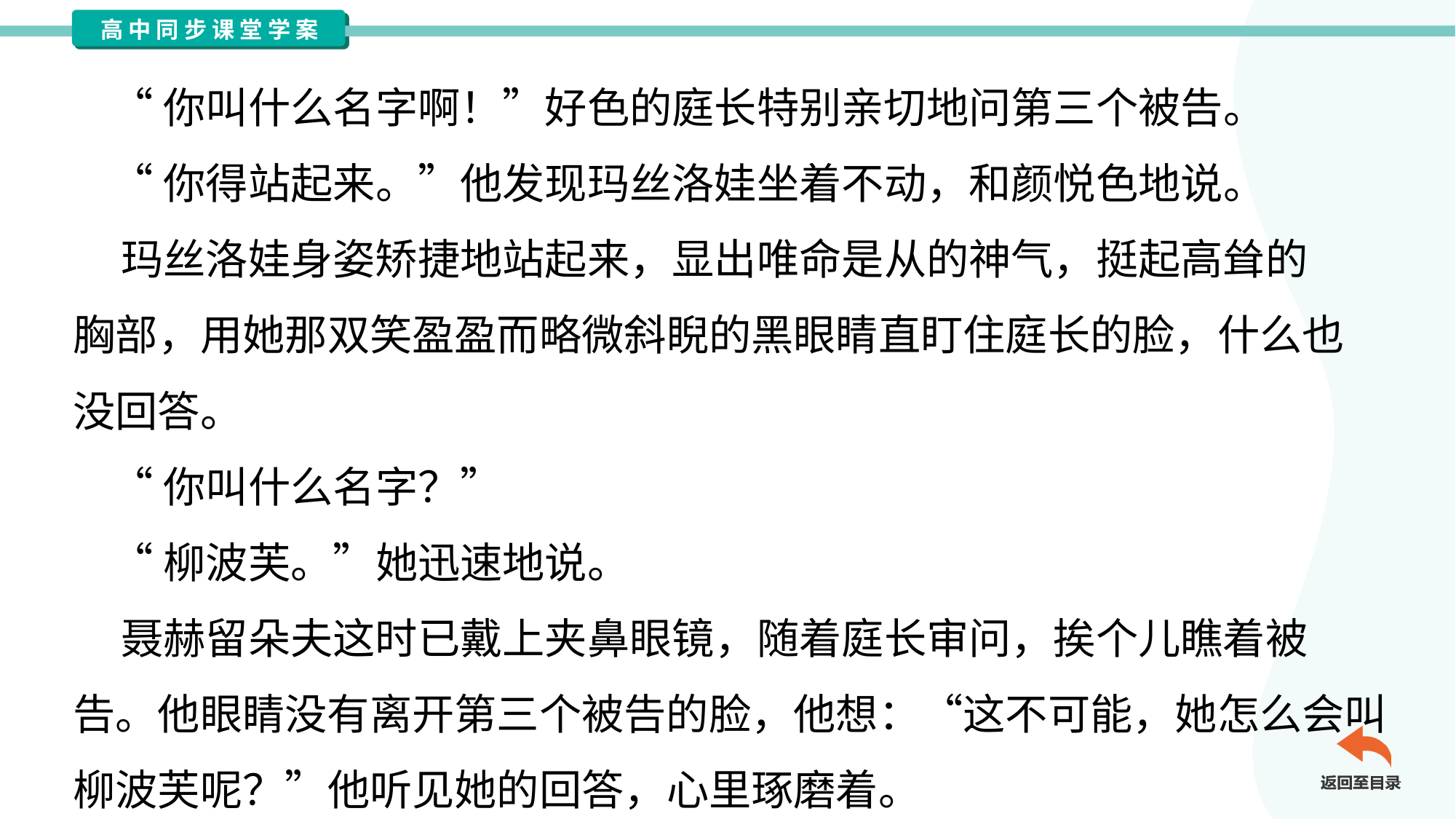

“你叫什么名字啊！”好色的庭长特别亲切地问第三个被告。
    “你得站起来。”他发现玛丝洛娃坐着不动，和颜悦色地说。
    玛丝洛娃身姿矫捷地站起来，显出唯命是从的神气，挺起高耸的
胸部，用她那双笑盈盈而略微斜睨的黑眼睛直盯住庭长的脸，什么也
没回答。
    “你叫什么名字？”
    “柳波芙。”她迅速地说。
    聂赫留朵夫这时已戴上夹鼻眼镜，随着庭长审问，挨个儿瞧着被
告。他眼睛没有离开第三个被告的脸，他想：“这不可能，她怎么会叫
柳波芙呢？”他听见她的回答，心里琢磨着。